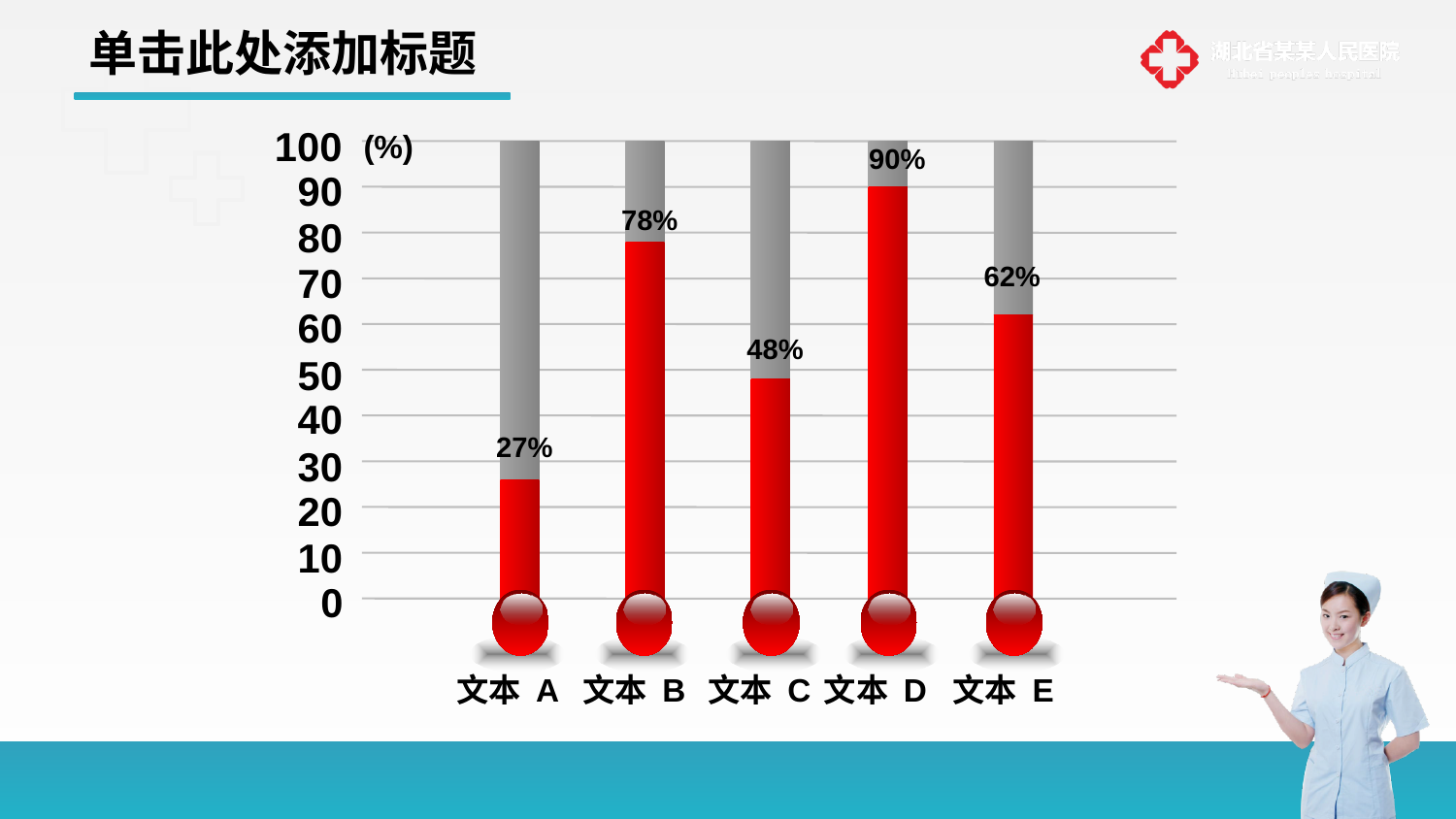

# 单击此处添加标题
100
90
80
70
60
50
40
30
20
10
0
文本 B
文本 C
文本 D
文本 E
文本 A
(%)
90%

78%
62%
48%
27%